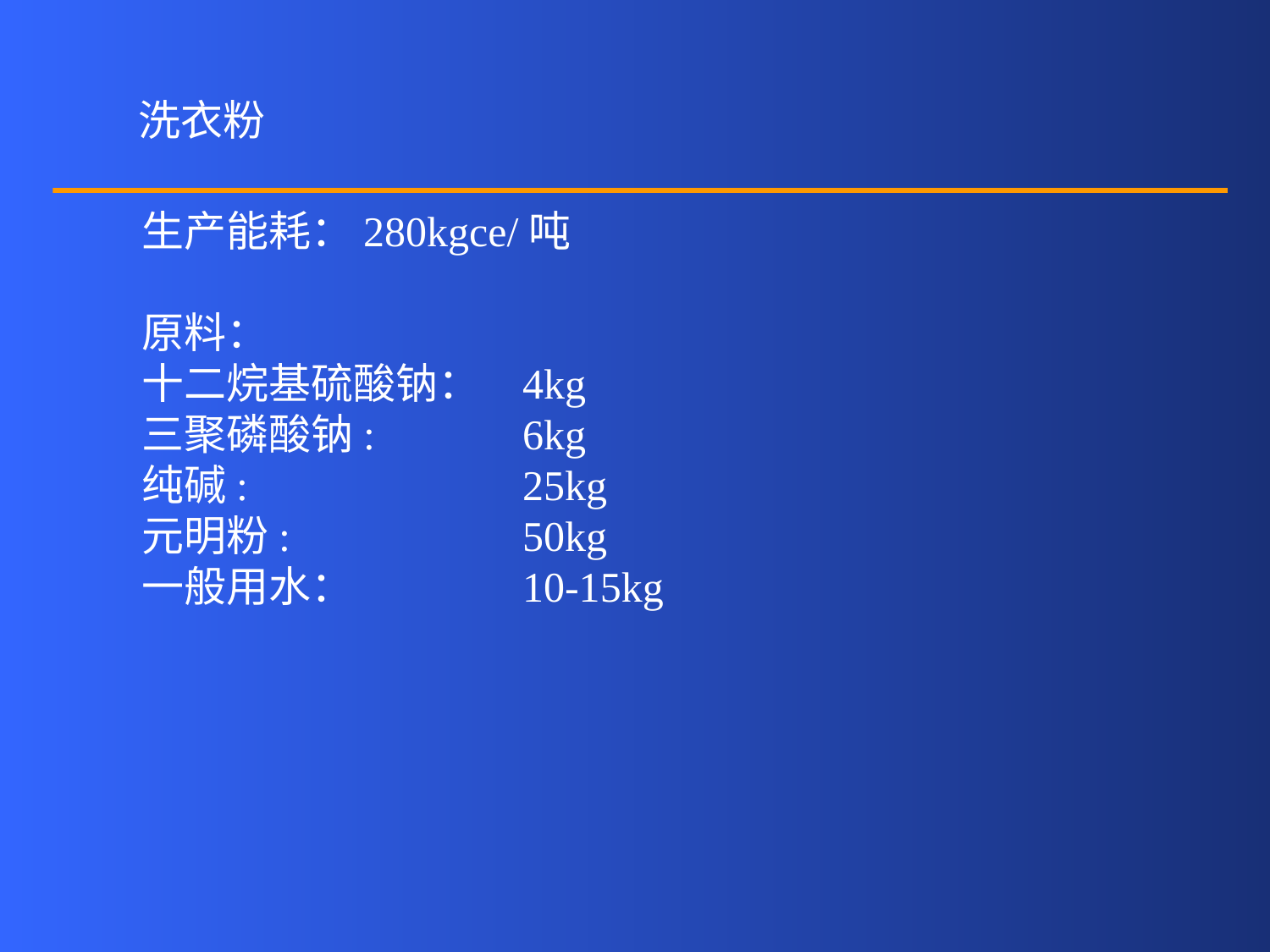

洗衣粉

生产能耗：280kgce/吨

原料：
十二烷基硫酸钠：	4kg
三聚磷酸钠:		6kg
纯碱:			25kg
元明粉: 		50kg
一般用水：		10-15kg